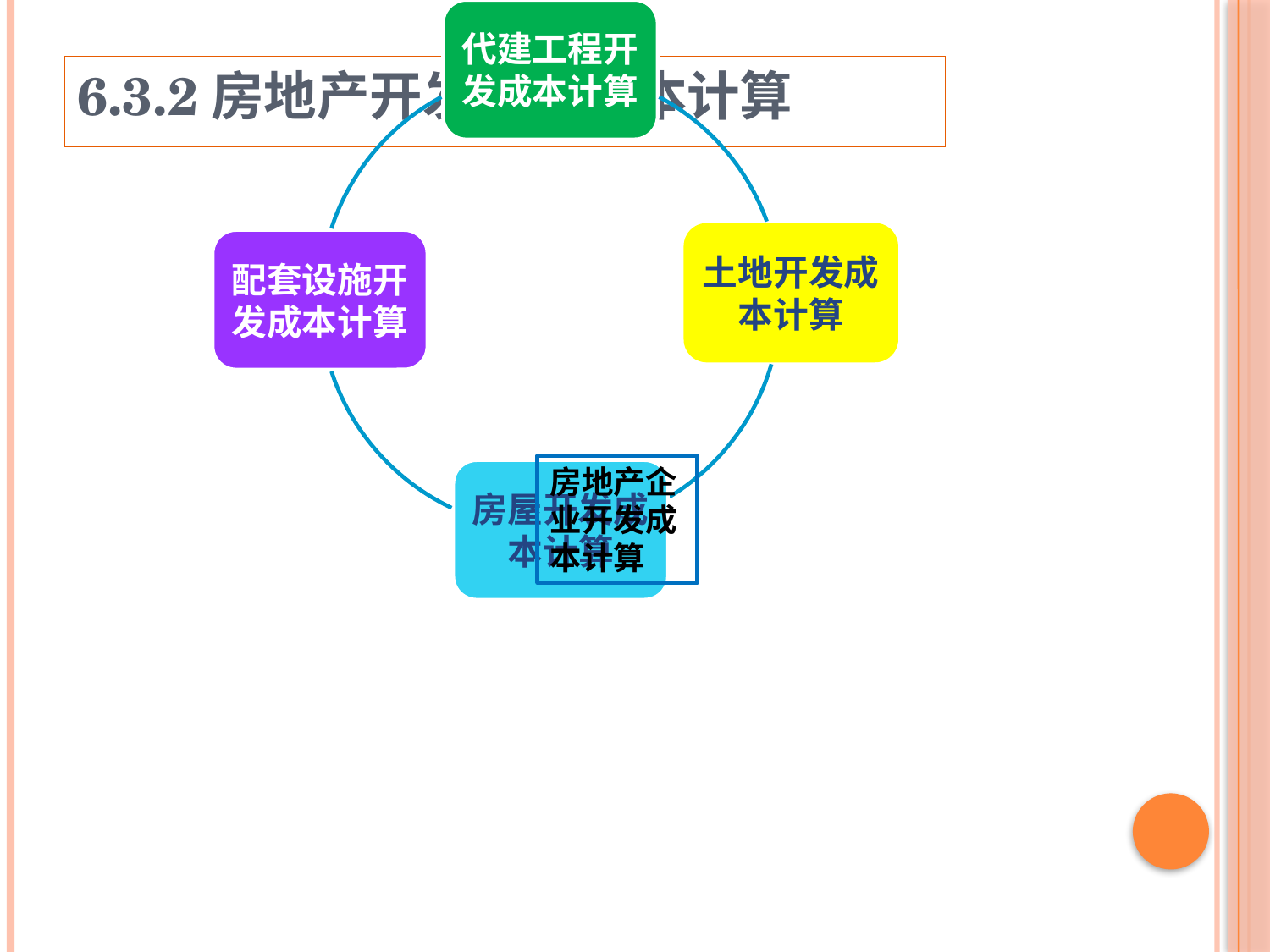

6.3.2房地产开发企业成本计算
代建工程开发成本计算
土地开发成本计算
房屋开发成本计算
配套设施开发成本计算
房地产企业开发成本计算